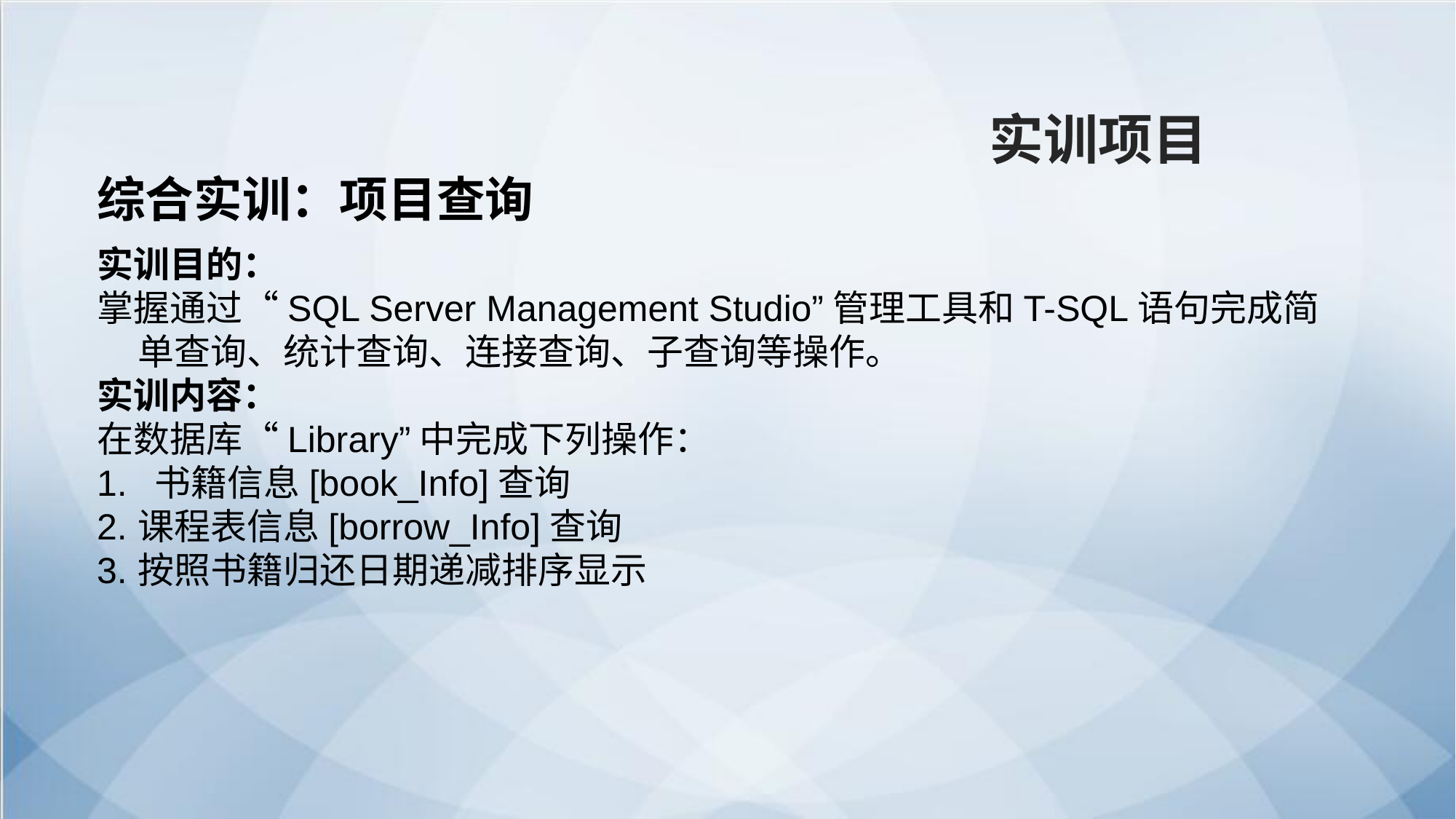

实训项目
综合实训：项目查询
实训目的：
掌握通过“SQL Server Management Studio”管理工具和T-SQL语句完成简单查询、统计查询、连接查询、子查询等操作。
实训内容：
在数据库“Library”中完成下列操作：
 书籍信息[book_Info]查询
课程表信息[borrow_Info]查询
按照书籍归还日期递减排序显示